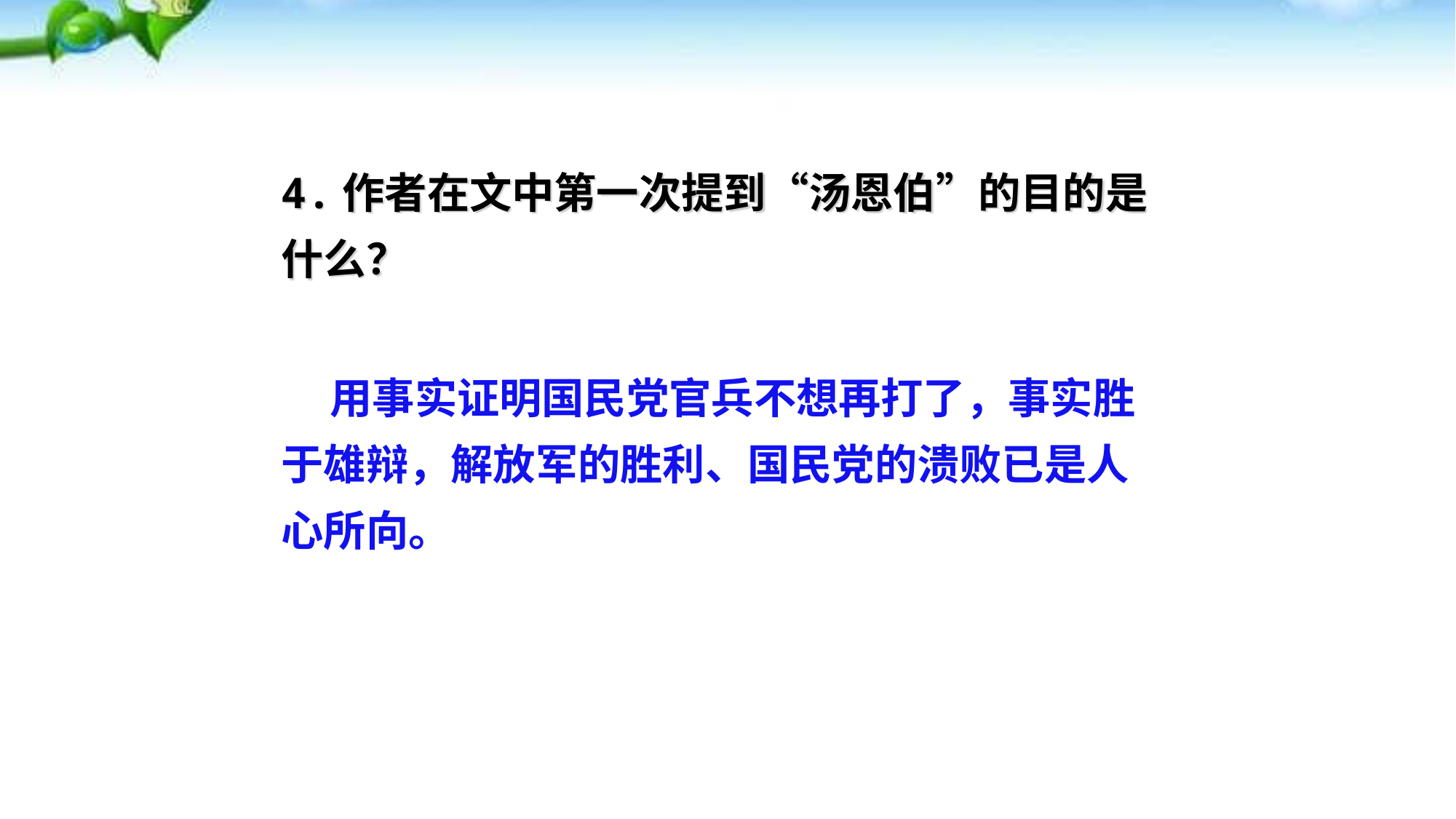

4.作者在文中第一次提到“汤恩伯”的目的是什么？
    用事实证明国民党官兵不想再打了，事实胜于雄辩，解放军的胜利、国民党的溃败已是人心所向。